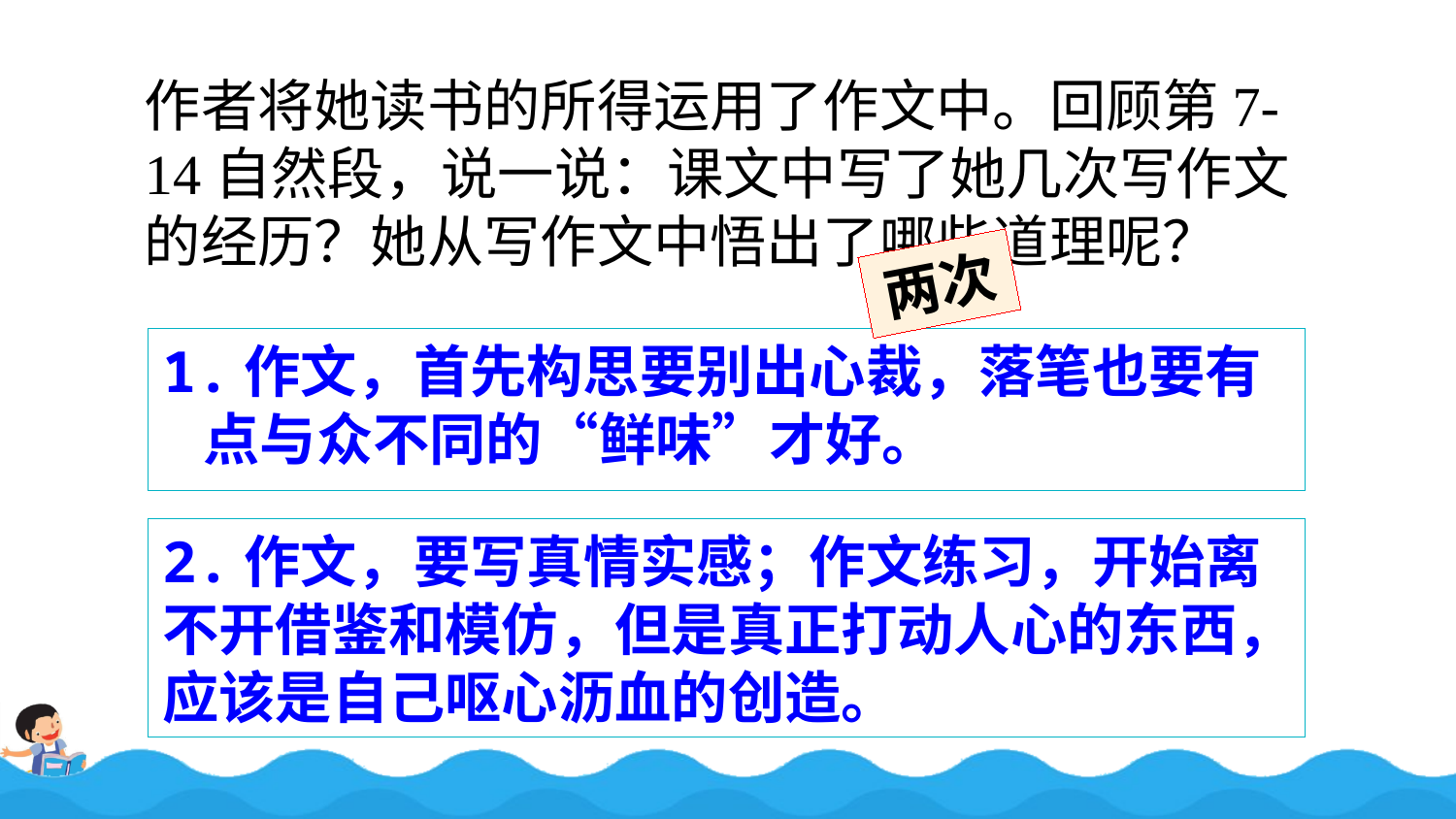

作者将她读书的所得运用了作文中。回顾第7-14自然段，说一说：课文中写了她几次写作文的经历？她从写作文中悟出了哪些道理呢？
两次
1.作文，首先构思要别出心裁，落笔也要有点与众不同的“鲜味”才好。

2.作文，要写真情实感；作文练习，开始离不开借鉴和模仿，但是真正打动人心的东西，应该是自己呕心沥血的创造。